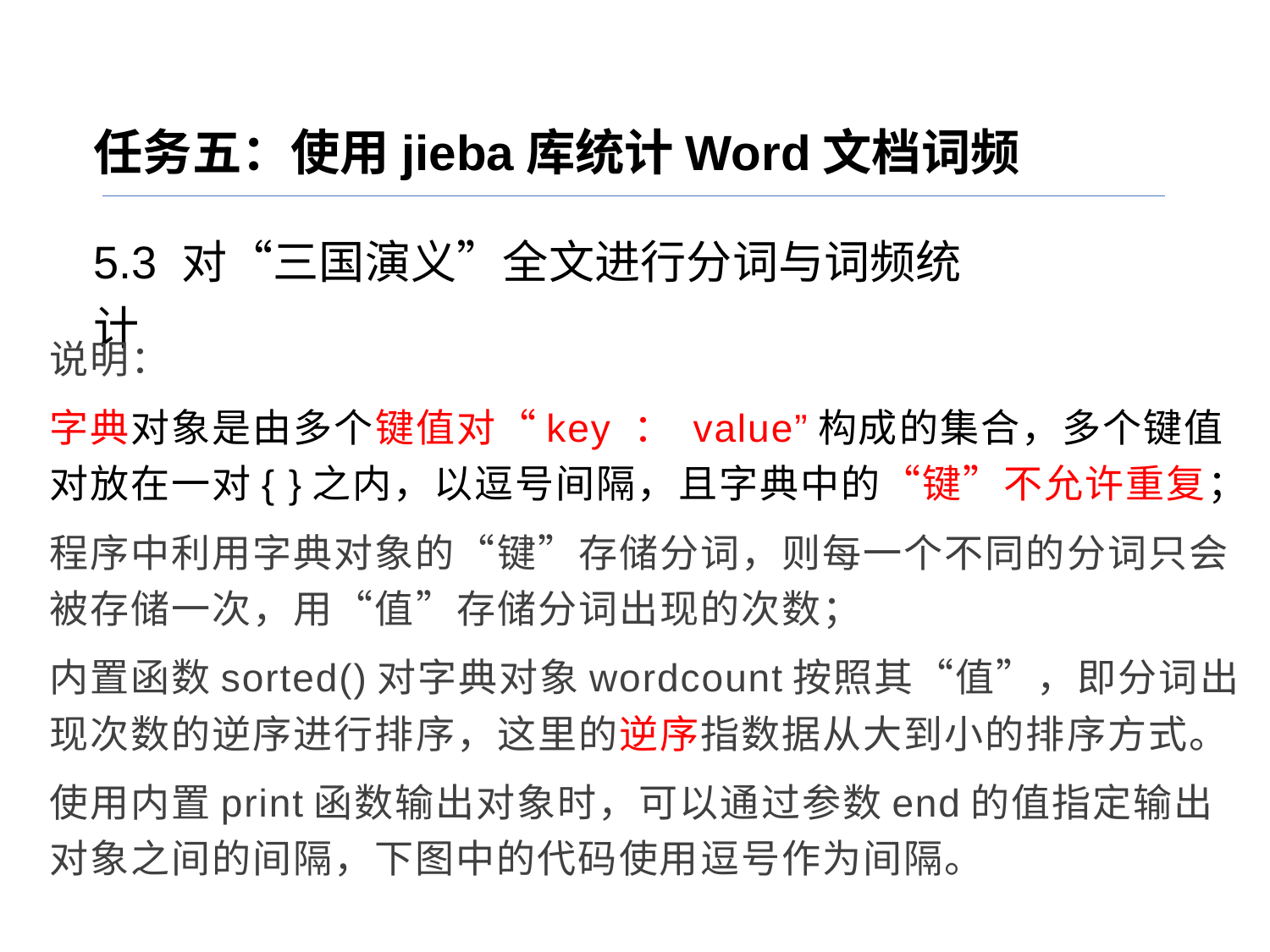

任务五：使用jieba库统计Word文档词频
5.3 对“三国演义”全文进行分词与词频统计
说明：
字典对象是由多个键值对“key ： value”构成的集合，多个键值对放在一对{ }之内，以逗号间隔，且字典中的“键”不允许重复；
程序中利用字典对象的“键”存储分词，则每一个不同的分词只会被存储一次，用“值”存储分词出现的次数；
内置函数sorted()对字典对象wordcount按照其“值”，即分词出现次数的逆序进行排序，这里的逆序指数据从大到小的排序方式。
使用内置print函数输出对象时，可以通过参数end的值指定输出对象之间的间隔，下图中的代码使用逗号作为间隔。